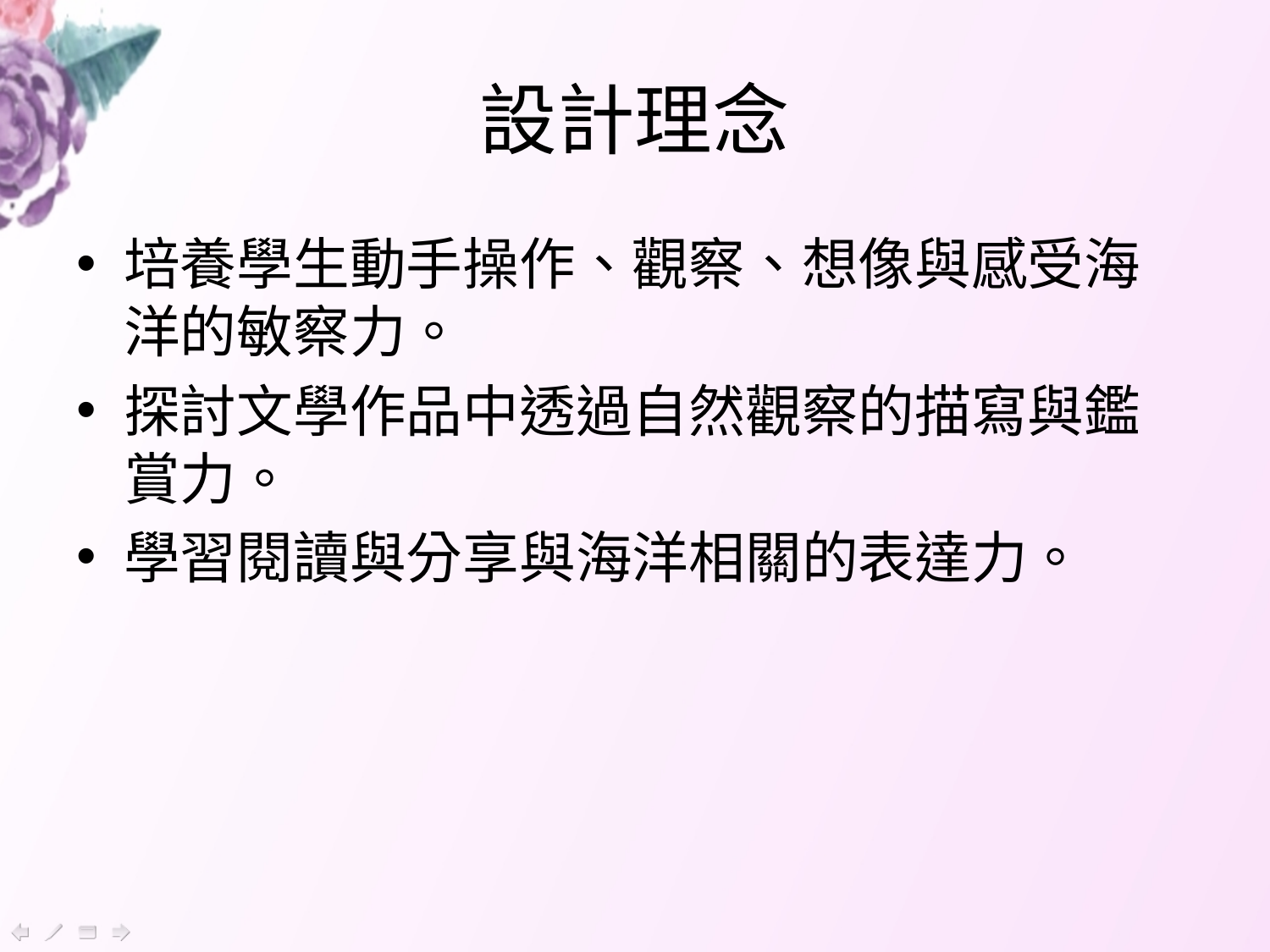

# 設計理念
培養學生動手操作、觀察、想像與感受海洋的敏察力。
探討文學作品中透過自然觀察的描寫與鑑賞力。
學習閱讀與分享與海洋相關的表達力。